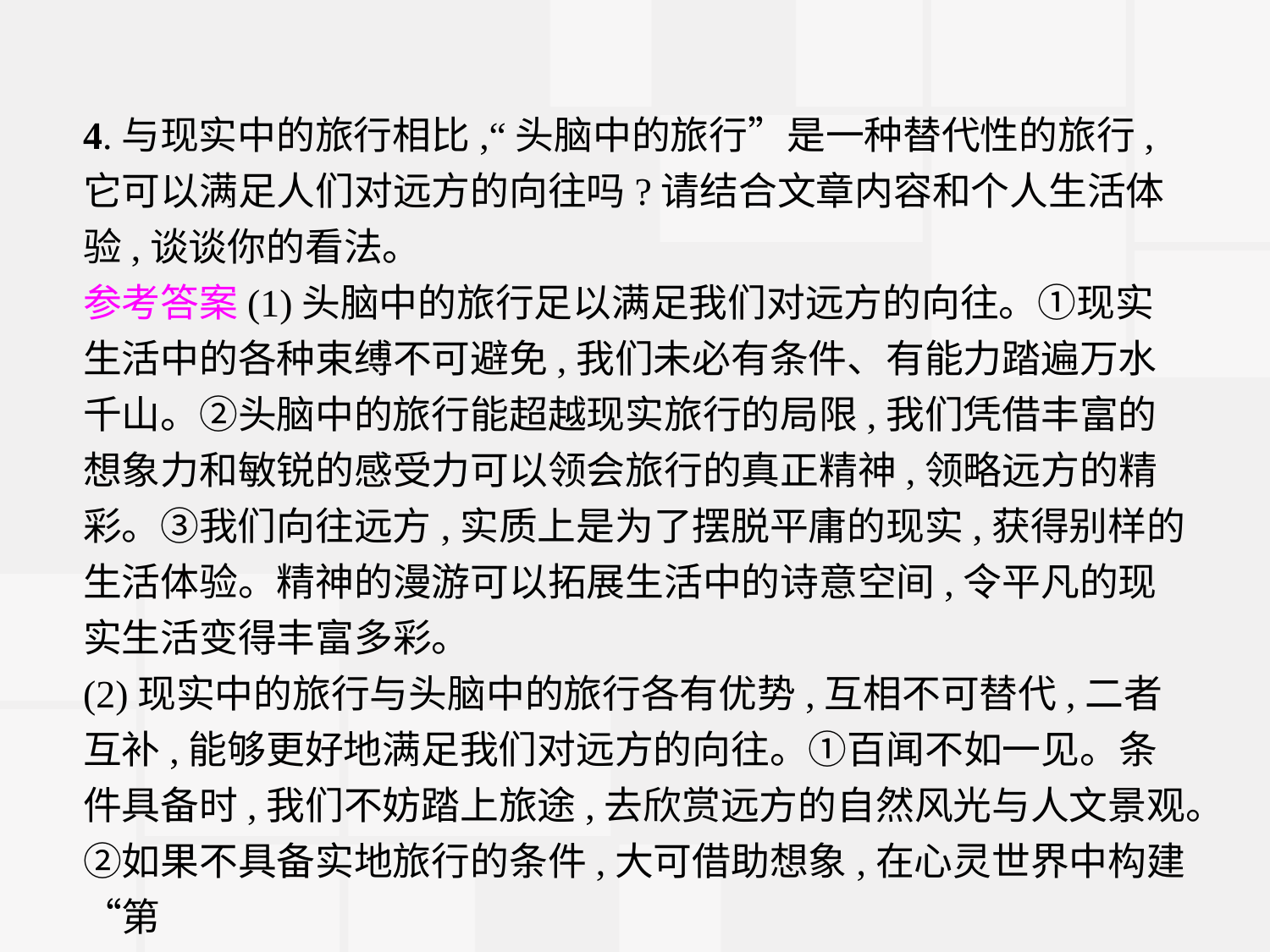

4.与现实中的旅行相比,“头脑中的旅行”是一种替代性的旅行,它可以满足人们对远方的向往吗?请结合文章内容和个人生活体验,谈谈你的看法。
参考答案(1)头脑中的旅行足以满足我们对远方的向往。①现实生活中的各种束缚不可避免,我们未必有条件、有能力踏遍万水千山。②头脑中的旅行能超越现实旅行的局限,我们凭借丰富的想象力和敏锐的感受力可以领会旅行的真正精神,领略远方的精彩。③我们向往远方,实质上是为了摆脱平庸的现实,获得别样的生活体验。精神的漫游可以拓展生活中的诗意空间,令平凡的现实生活变得丰富多彩。
(2)现实中的旅行与头脑中的旅行各有优势,互相不可替代,二者互补,能够更好地满足我们对远方的向往。①百闻不如一见。条件具备时,我们不妨踏上旅途,去欣赏远方的自然风光与人文景观。②如果不具备实地旅行的条件,大可借助想象,在心灵世界中构建“第